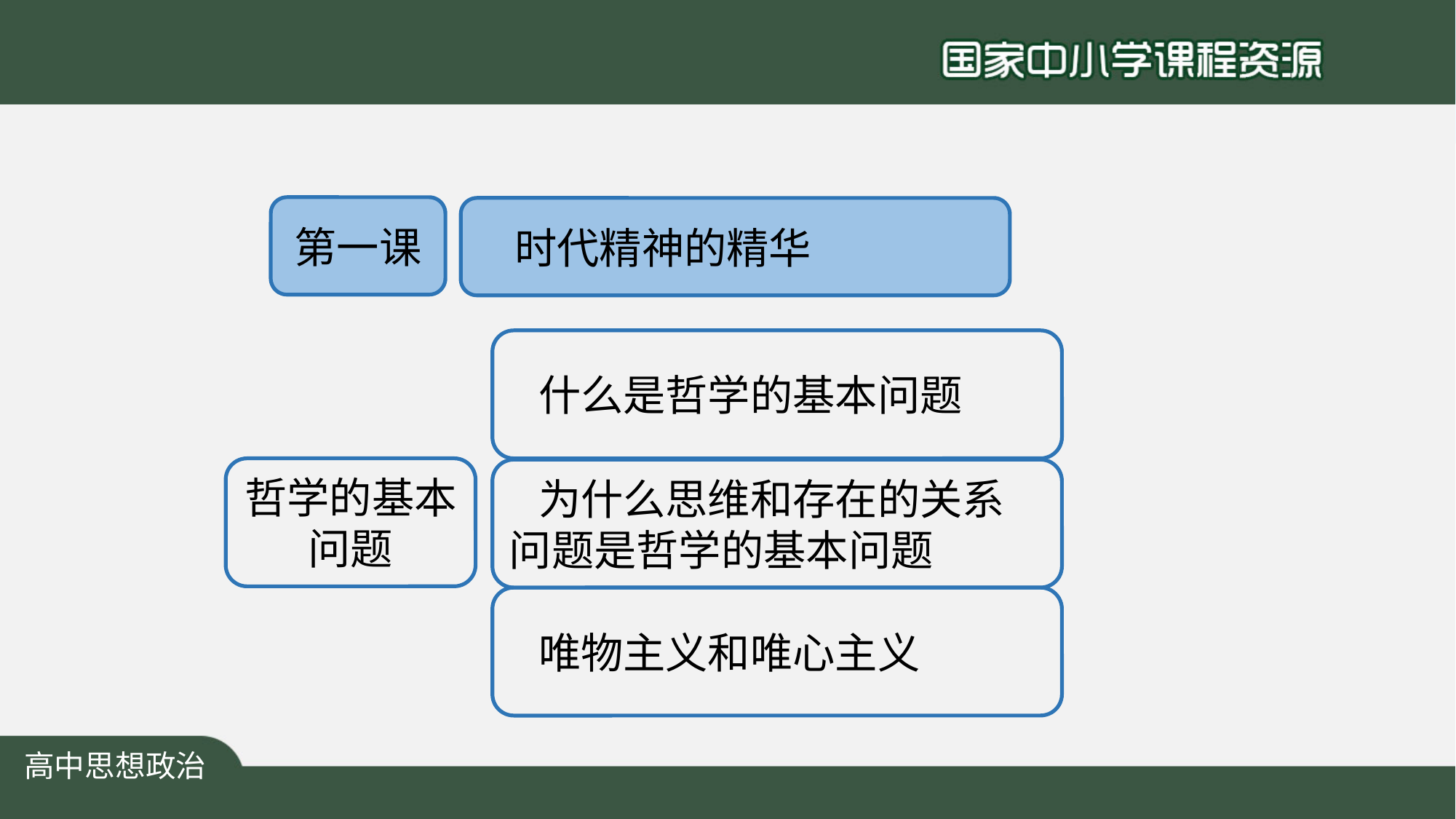

第一课
   时代精神的精华
  什么是哲学的基本问题
哲学的基本问题
  为什么思维和存在的关系问题是哲学的基本问题
  唯物主义和唯心主义